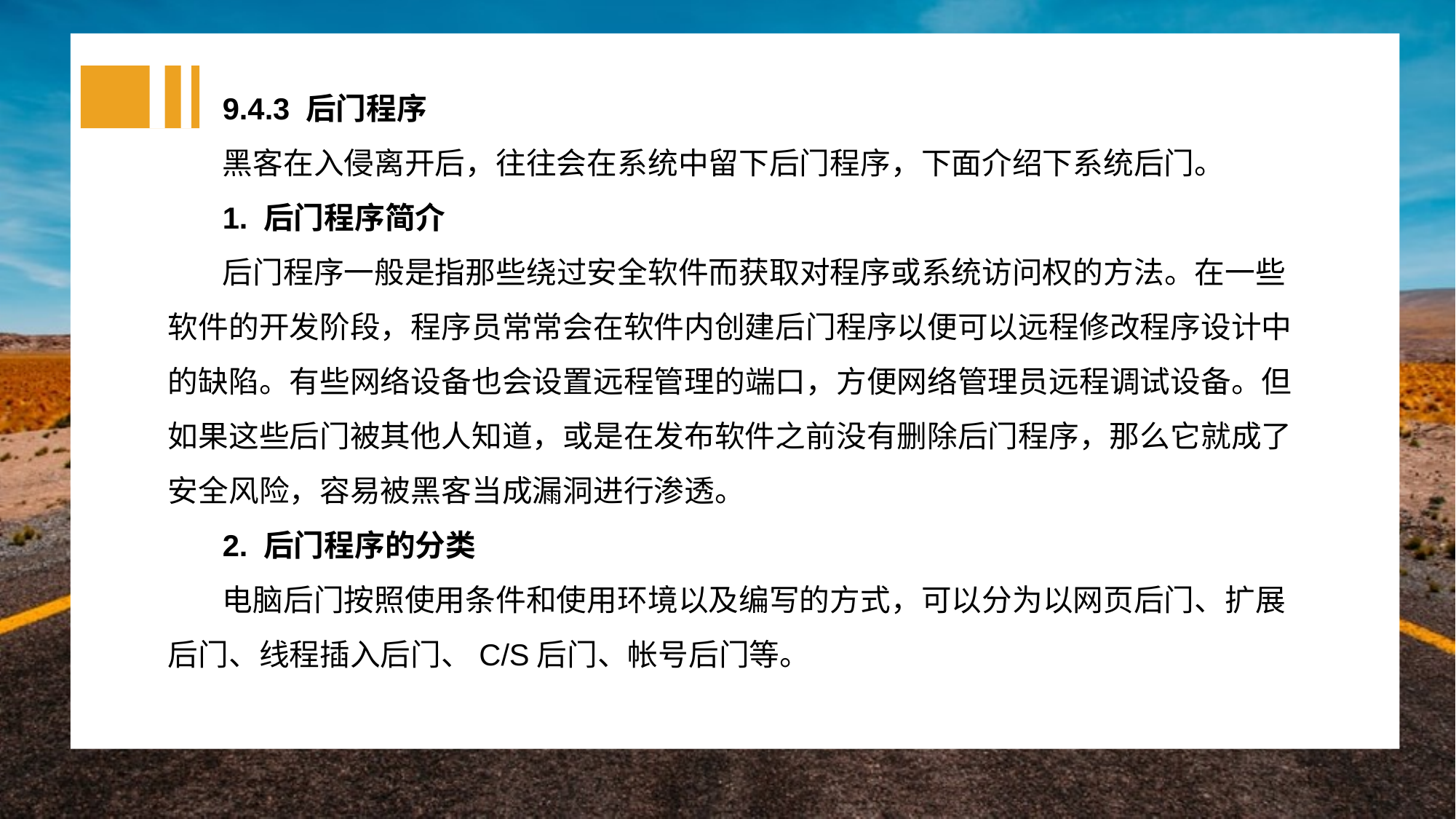

9.4.3 后门程序
黑客在入侵离开后，往往会在系统中留下后门程序，下面介绍下系统后门。
1. 后门程序简介
后门程序一般是指那些绕过安全软件而获取对程序或系统访问权的方法。在一些软件的开发阶段，程序员常常会在软件内创建后门程序以便可以远程修改程序设计中的缺陷。有些网络设备也会设置远程管理的端口，方便网络管理员远程调试设备。但如果这些后门被其他人知道，或是在发布软件之前没有删除后门程序，那么它就成了安全风险，容易被黑客当成漏洞进行渗透。
2. 后门程序的分类
电脑后门按照使用条件和使用环境以及编写的方式，可以分为以网页后门、扩展后门、线程插入后门、C/S后门、帐号后门等。